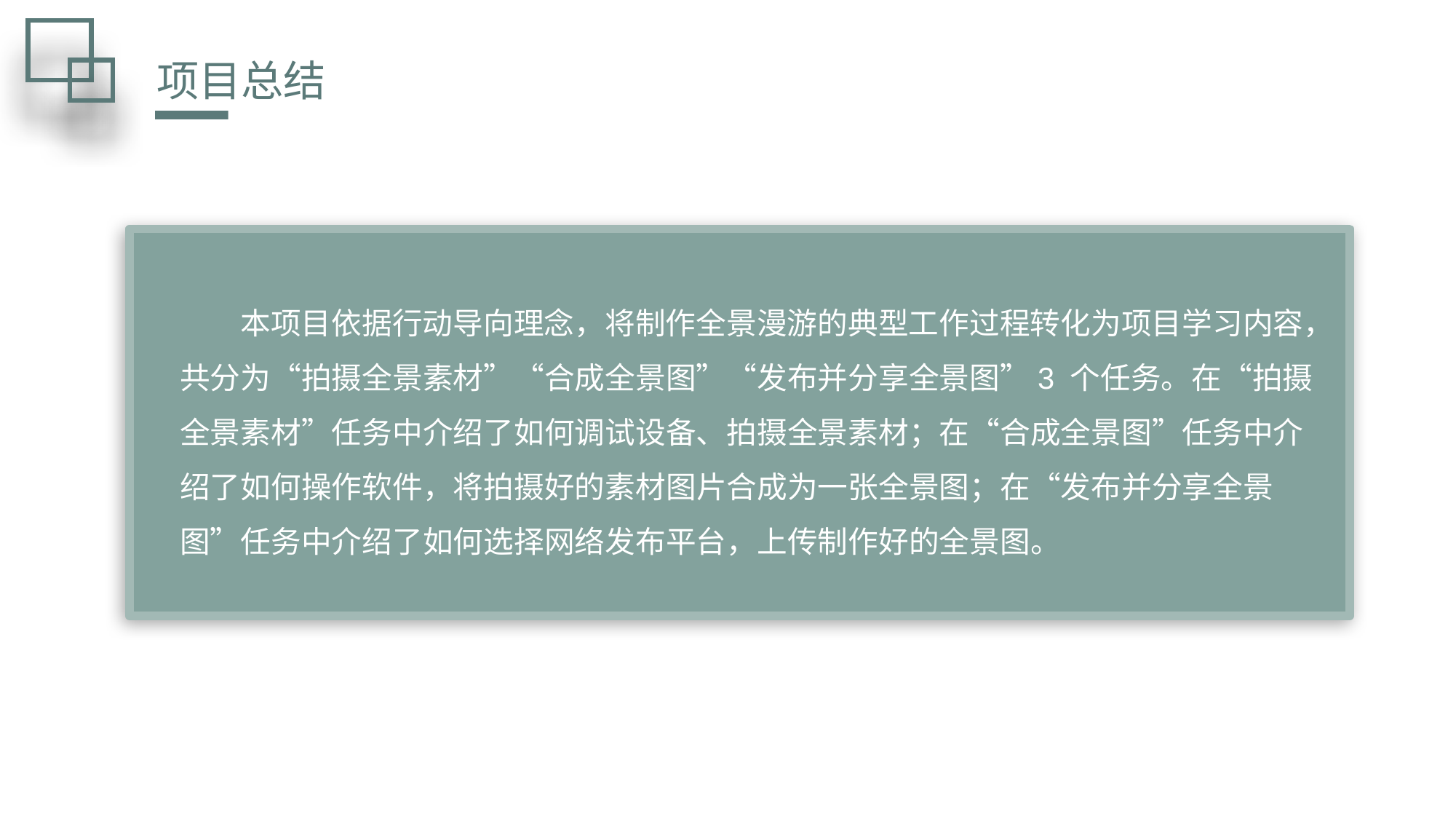

项目总结

本项目依据行动导向理念，将制作全景漫游的典型工作过程转化为项目学习内容，共分为“拍摄全景素材”“合成全景图”“发布并分享全景图”3 个任务。在“拍摄全景素材”任务中介绍了如何调试设备、拍摄全景素材；在“合成全景图”任务中介绍了如何操作软件，将拍摄好的素材图片合成为一张全景图；在“发布并分享全景图”任务中介绍了如何选择网络发布平台，上传制作好的全景图。